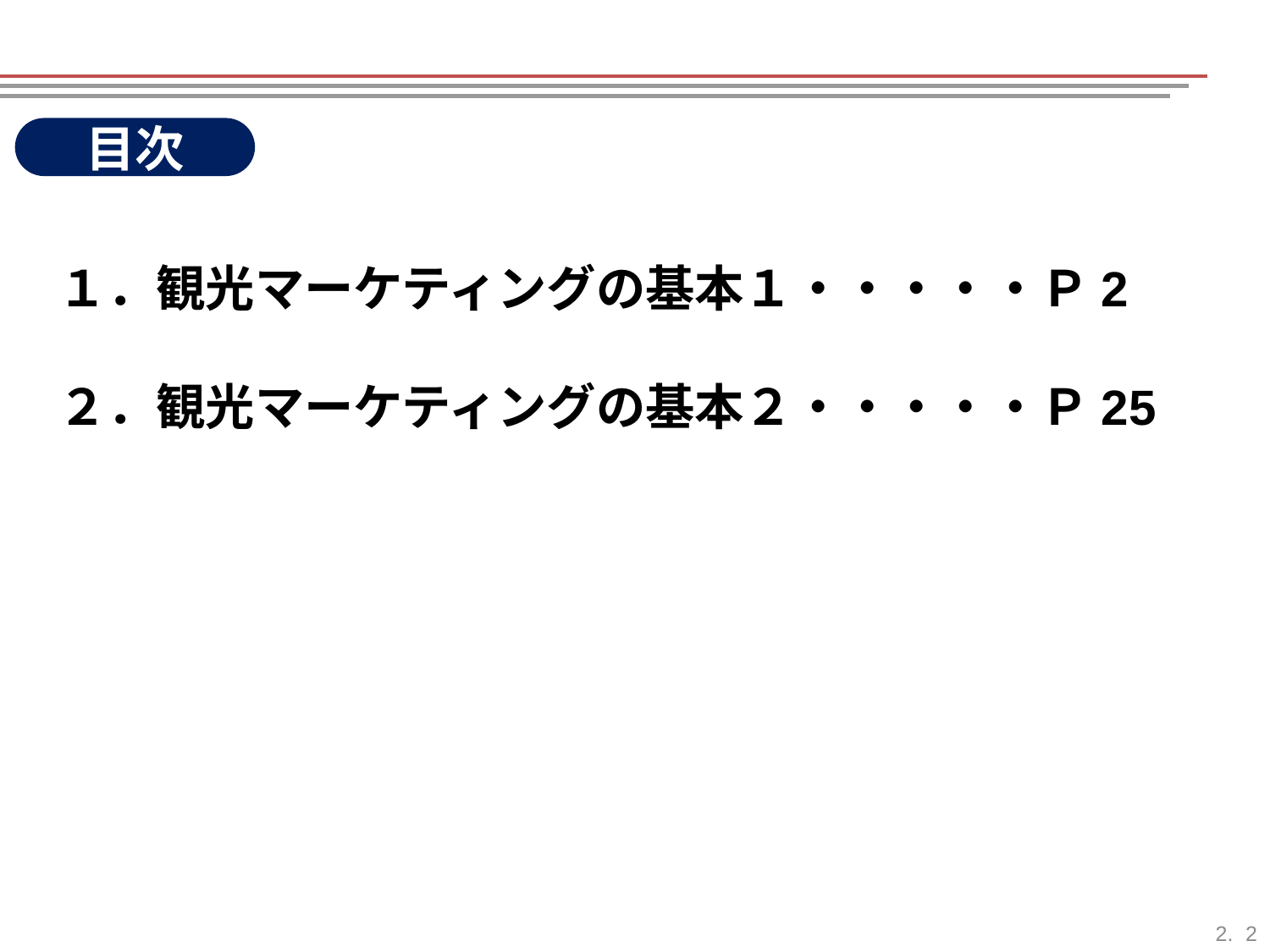

目次
１．観光マーケティングの基本１・・・・・Ｐ2

２．観光マーケティングの基本２・・・・・Ｐ25
2